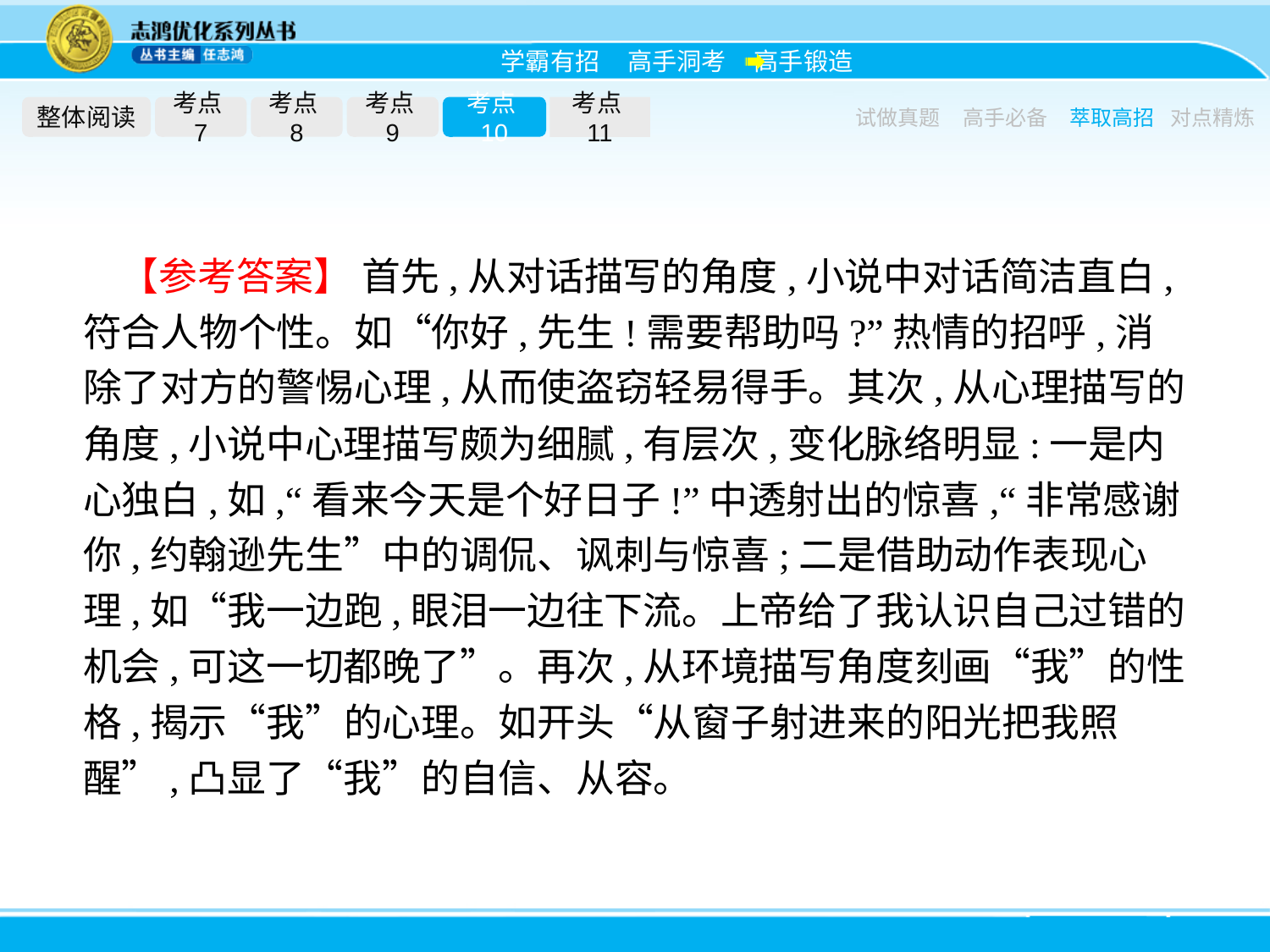

整体阅读
考点7
考点8
考点9
考点10
考点11
试做真题
高手必备
萃取高招
对点精炼
【参考答案】 首先,从对话描写的角度,小说中对话简洁直白,符合人物个性。如“你好,先生!需要帮助吗?”热情的招呼,消除了对方的警惕心理,从而使盗窃轻易得手。其次,从心理描写的角度,小说中心理描写颇为细腻,有层次,变化脉络明显:一是内心独白,如,“看来今天是个好日子!”中透射出的惊喜,“非常感谢你,约翰逊先生”中的调侃、讽刺与惊喜;二是借助动作表现心理,如“我一边跑,眼泪一边往下流。上帝给了我认识自己过错的机会,可这一切都晚了”。再次,从环境描写角度刻画“我”的性格,揭示“我”的心理。如开头“从窗子射进来的阳光把我照醒”,凸显了“我”的自信、从容。